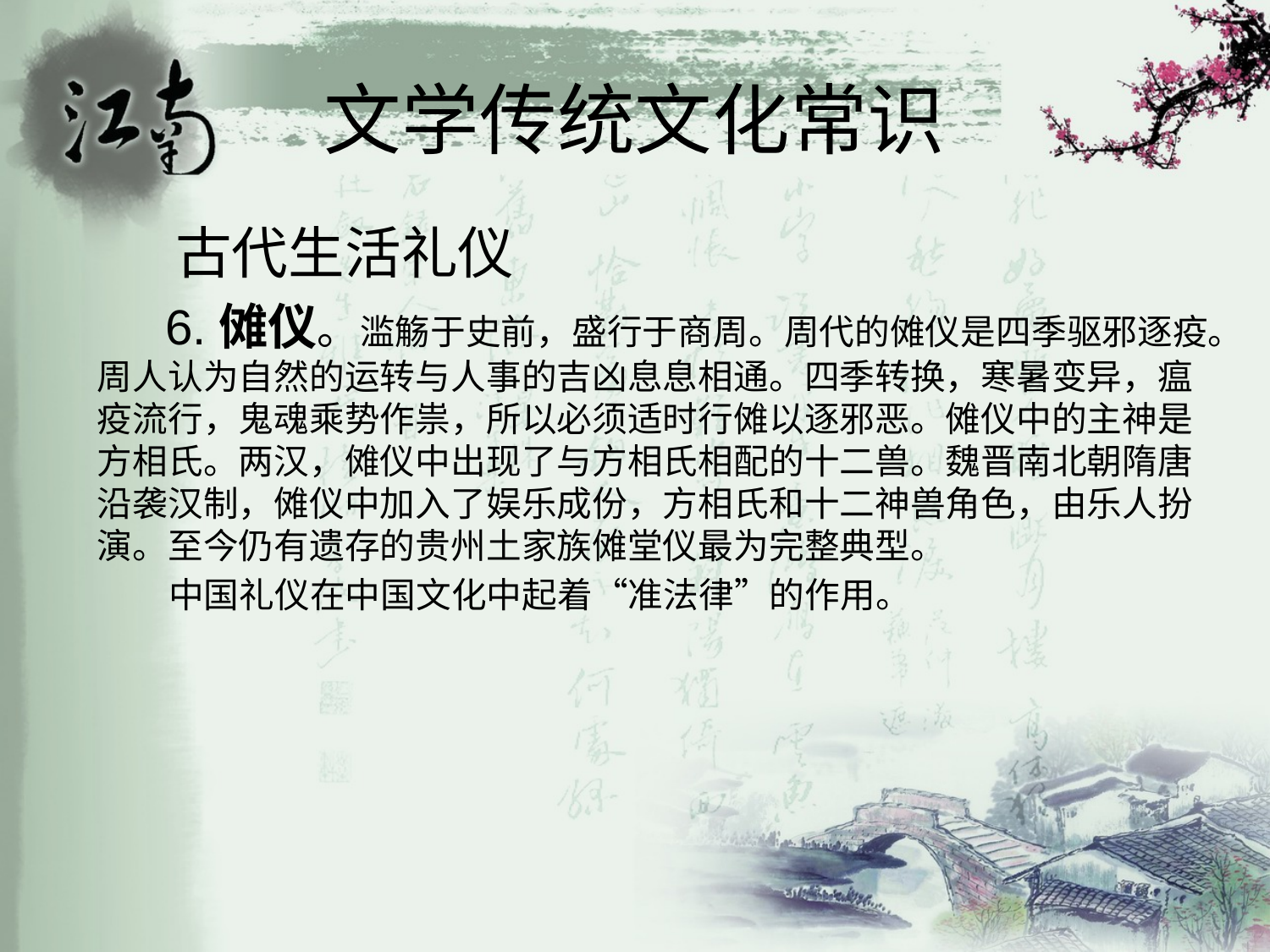

# 文学传统文化常识
      古代生活礼仪
       6.傩仪。滥觞于史前，盛行于商周。周代的傩仪是四季驱邪逐疫。周人认为自然的运转与人事的吉凶息息相通。四季转换，寒暑变异，瘟疫流行，鬼魂乘势作祟，所以必须适时行傩以逐邪恶。傩仪中的主神是方相氏。两汉，傩仪中出现了与方相氏相配的十二兽。魏晋南北朝隋唐沿袭汉制，傩仪中加入了娱乐成份，方相氏和十二神兽角色，由乐人扮演。至今仍有遗存的贵州土家族傩堂仪最为完整典型。
        中国礼仪在中国文化中起着“准法律”的作用。